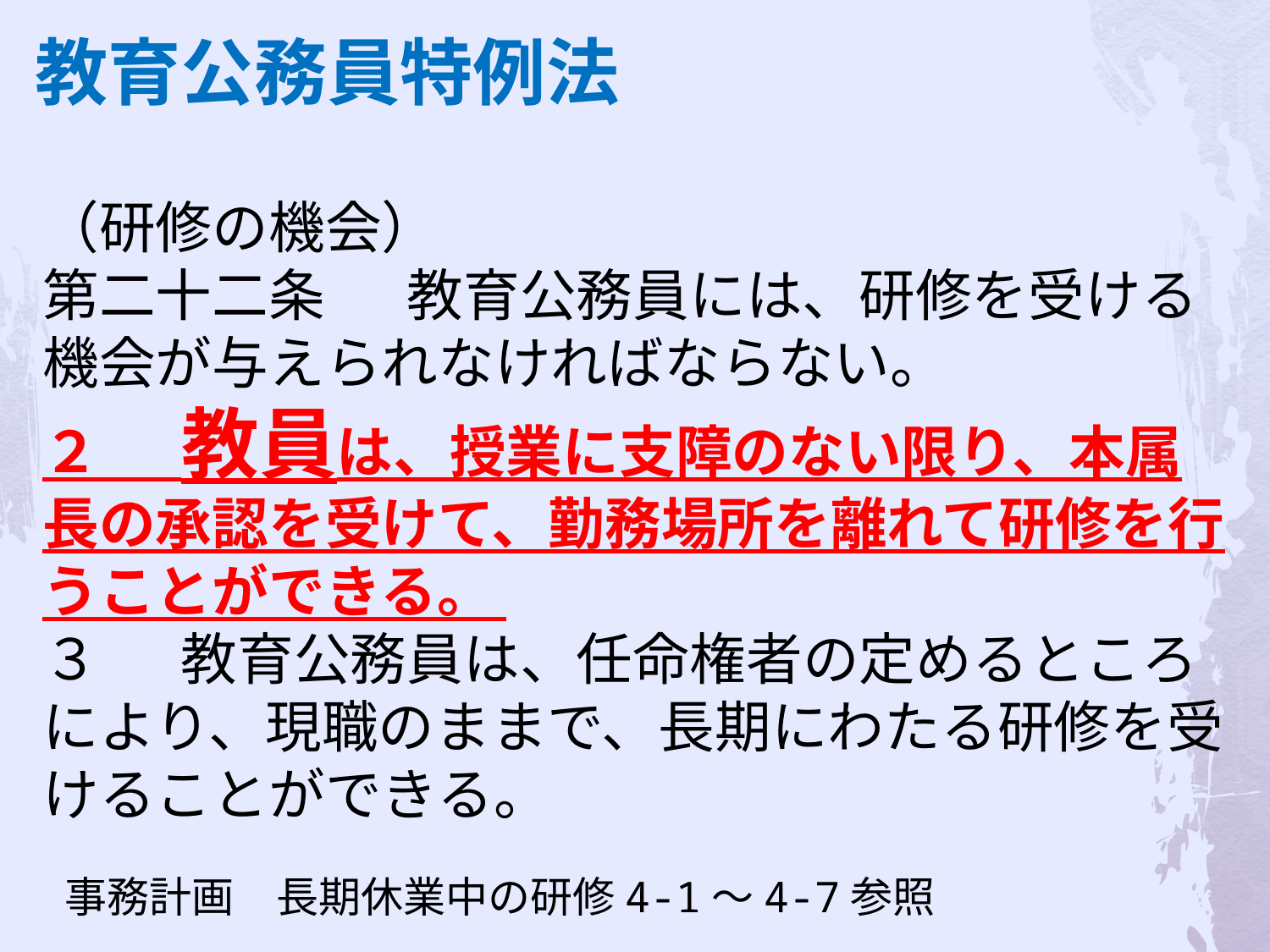

教育公務員特例法
（研修の機会）
第二十二条  　教育公務員には、研修を受ける機会が与えられなければならない。
２  　教員は、授業に支障のない限り、本属長の承認を受けて、勤務場所を離れて研修を行うことができる。
３  　教育公務員は、任命権者の定めるところにより、現職のままで、長期にわたる研修を受けることができる。
事務計画　長期休業中の研修4-1～4-7参照